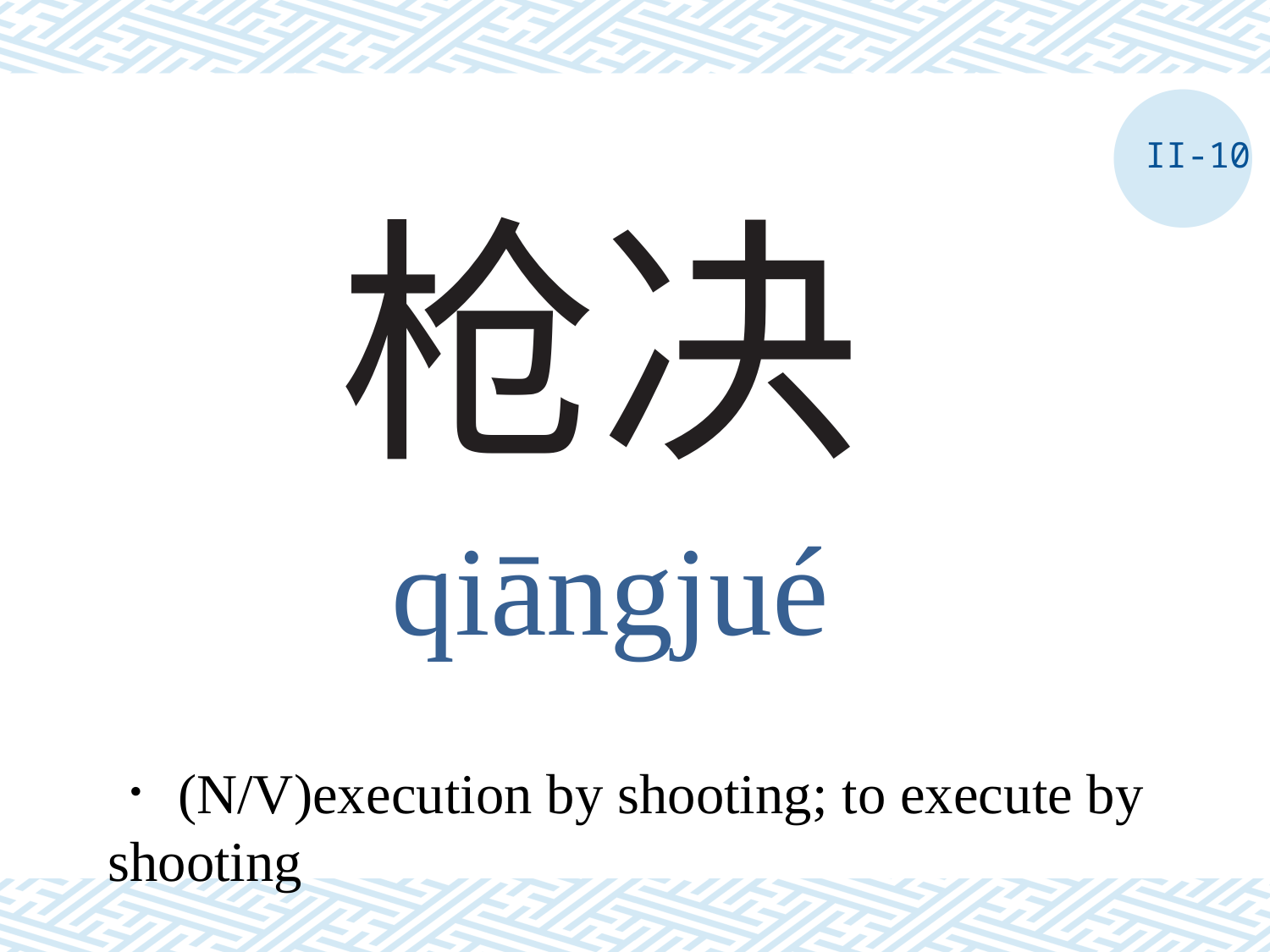

II-10

# 枪决
qiāngjué
．(N/V)execution by shooting; to execute by shooting